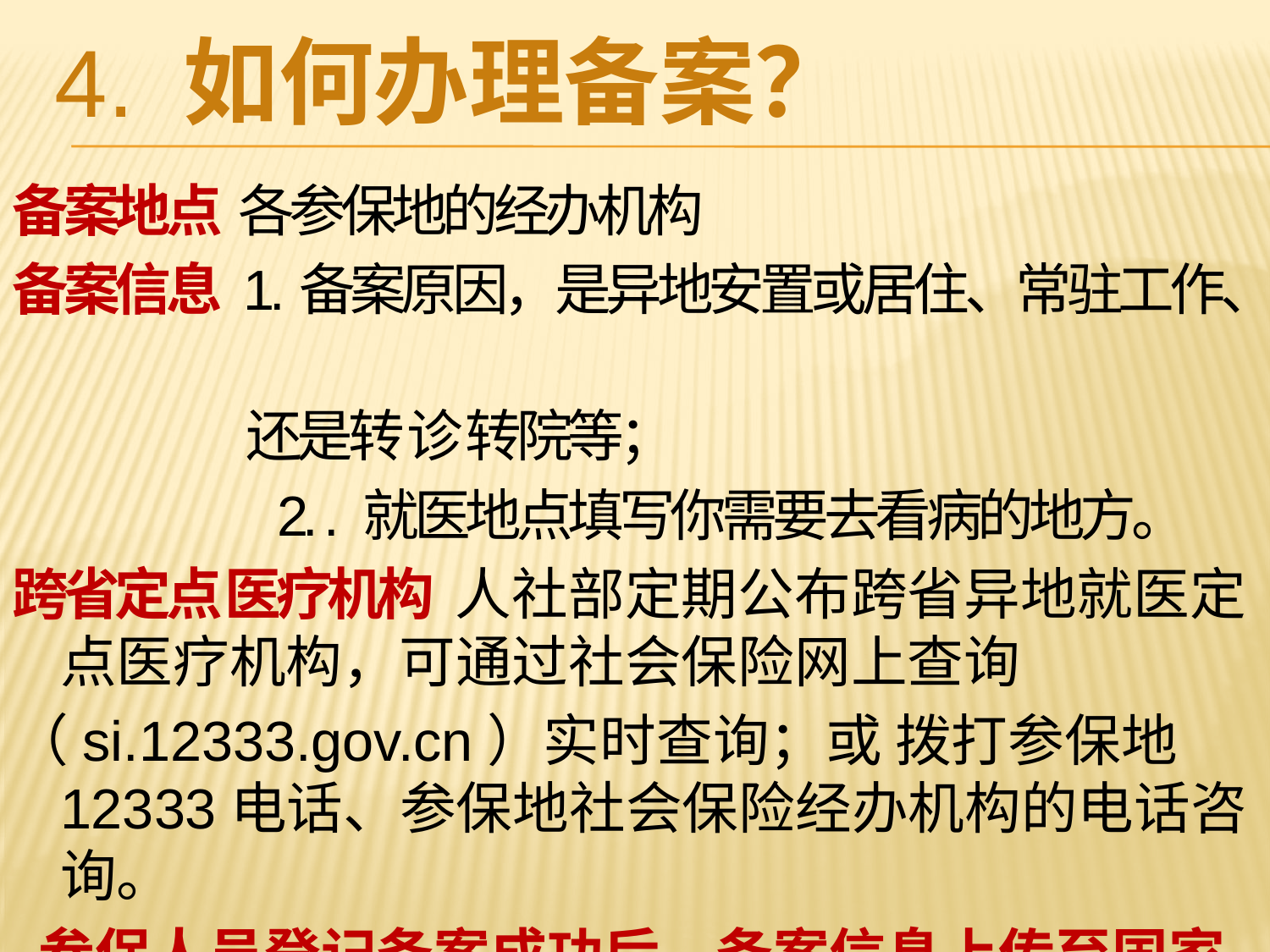

# 4. 如何办理备案？
备案地点  各参保地的经办机构
备案信息 1.备案原因，是异地安置或居住、常驻工作、
                             还是转 诊 转院等；
                         2. . 就医地点填写你需要去看病的地方。
跨省定点 医疗机构  人社部定期公布跨省异地就医定点医疗机构，可通过社会保险网上查询
（si.12333.gov.cn）实时查询；或 拨打参保地12333电话、参保地社会保险经办机构的电话咨询。
 参保人员登记备案成功后，备案信息上传至国家异地就医结算系统